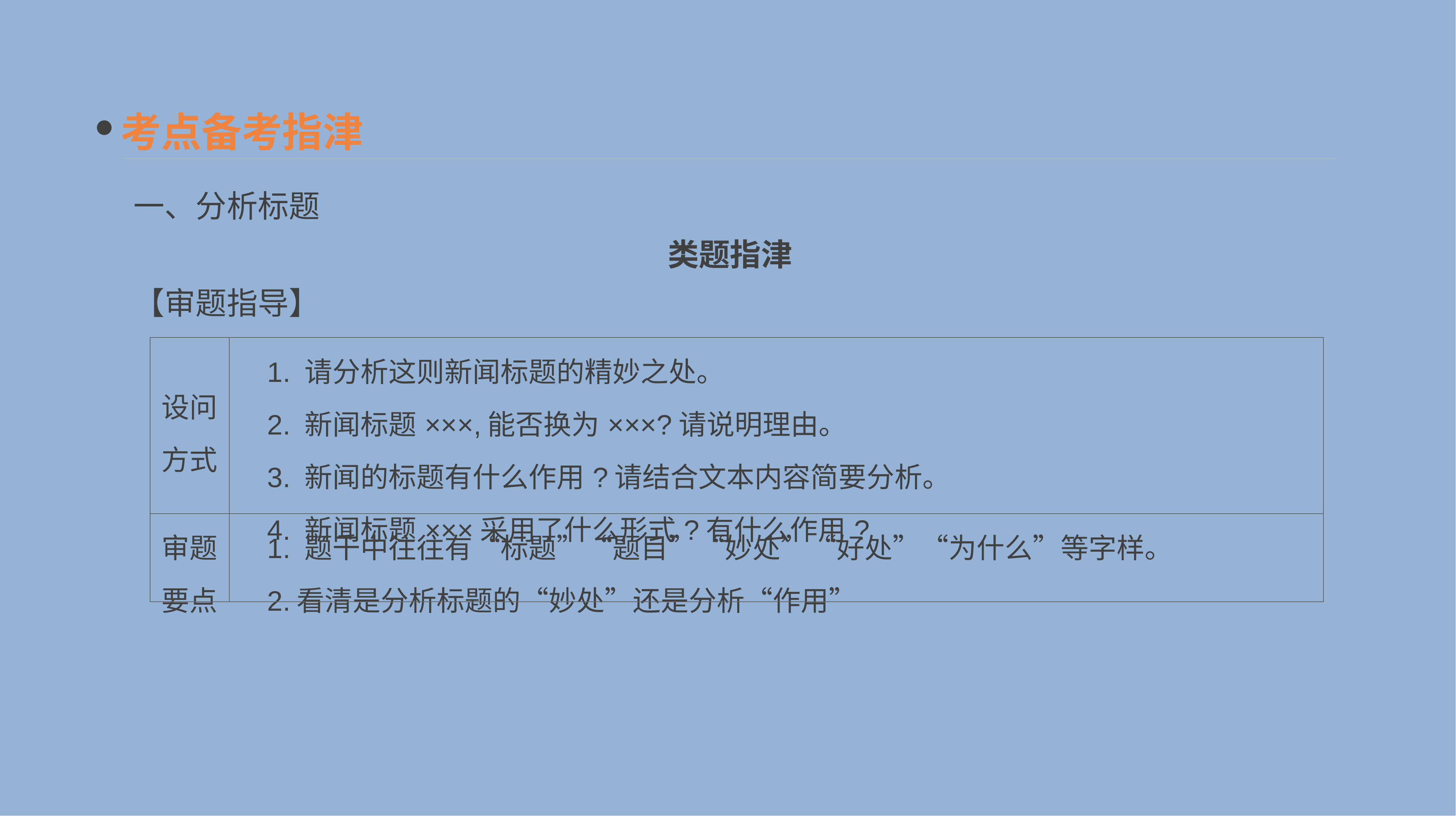

考点备考指津

一、分析标题
类题指津
【审题指导】
| 设问 方式 | 1. 请分析这则新闻标题的精妙之处。 　2. 新闻标题×××,能否换为×××?请说明理由。 　3. 新闻的标题有什么作用?请结合文本内容简要分析。 　4. 新闻标题×××采用了什么形式?有什么作用? |
| --- | --- |
| 审题 要点 | 1. 题干中往往有“标题”“题目”“妙处”“好处”“为什么”等字样。 　2.看清是分析标题的“妙处”还是分析“作用” |